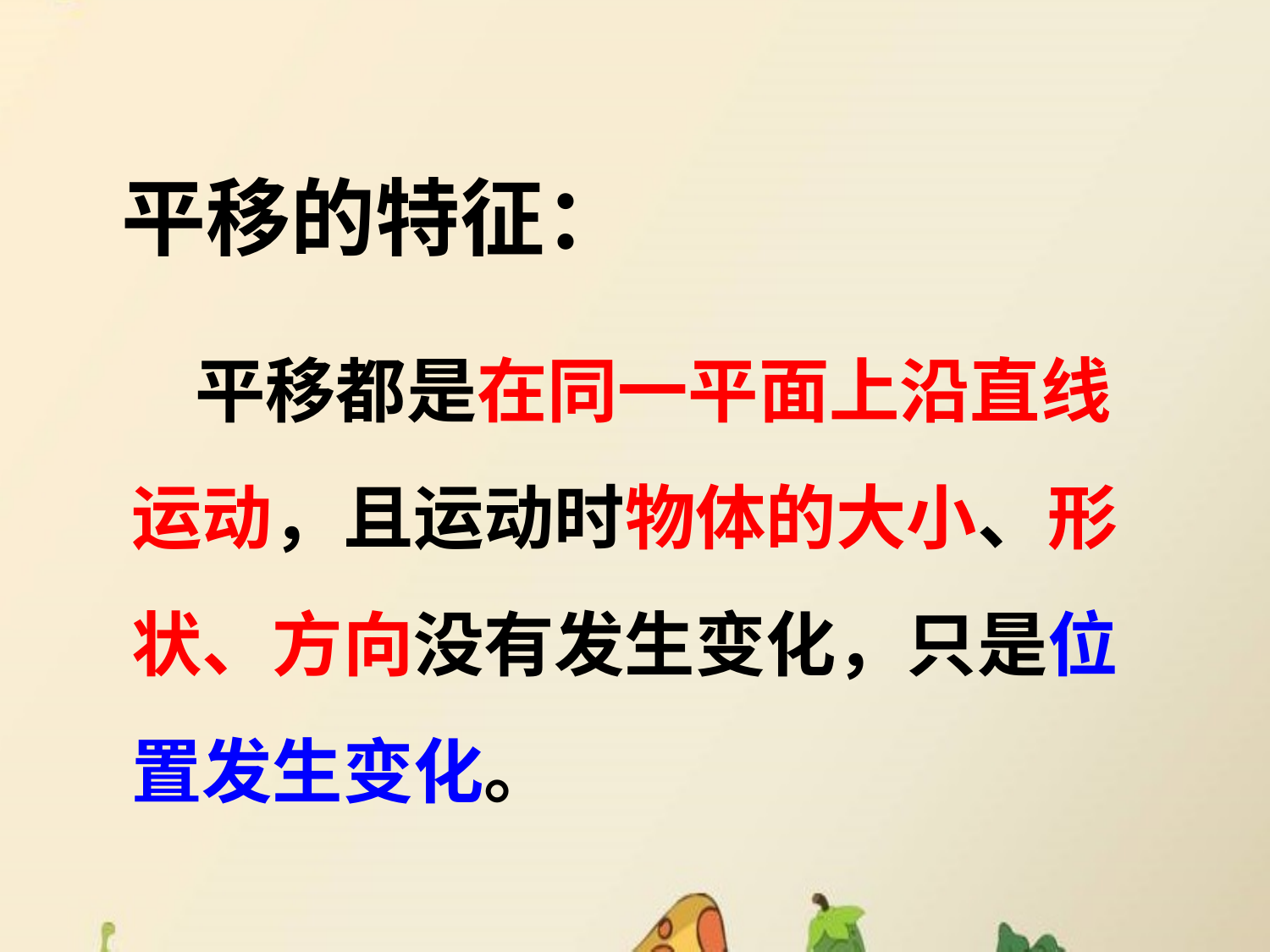

平移的特征：
平移都是在同一平面上沿直线运动，且运动时物体的大小、形状、方向没有发生变化，只是位置发生变化。